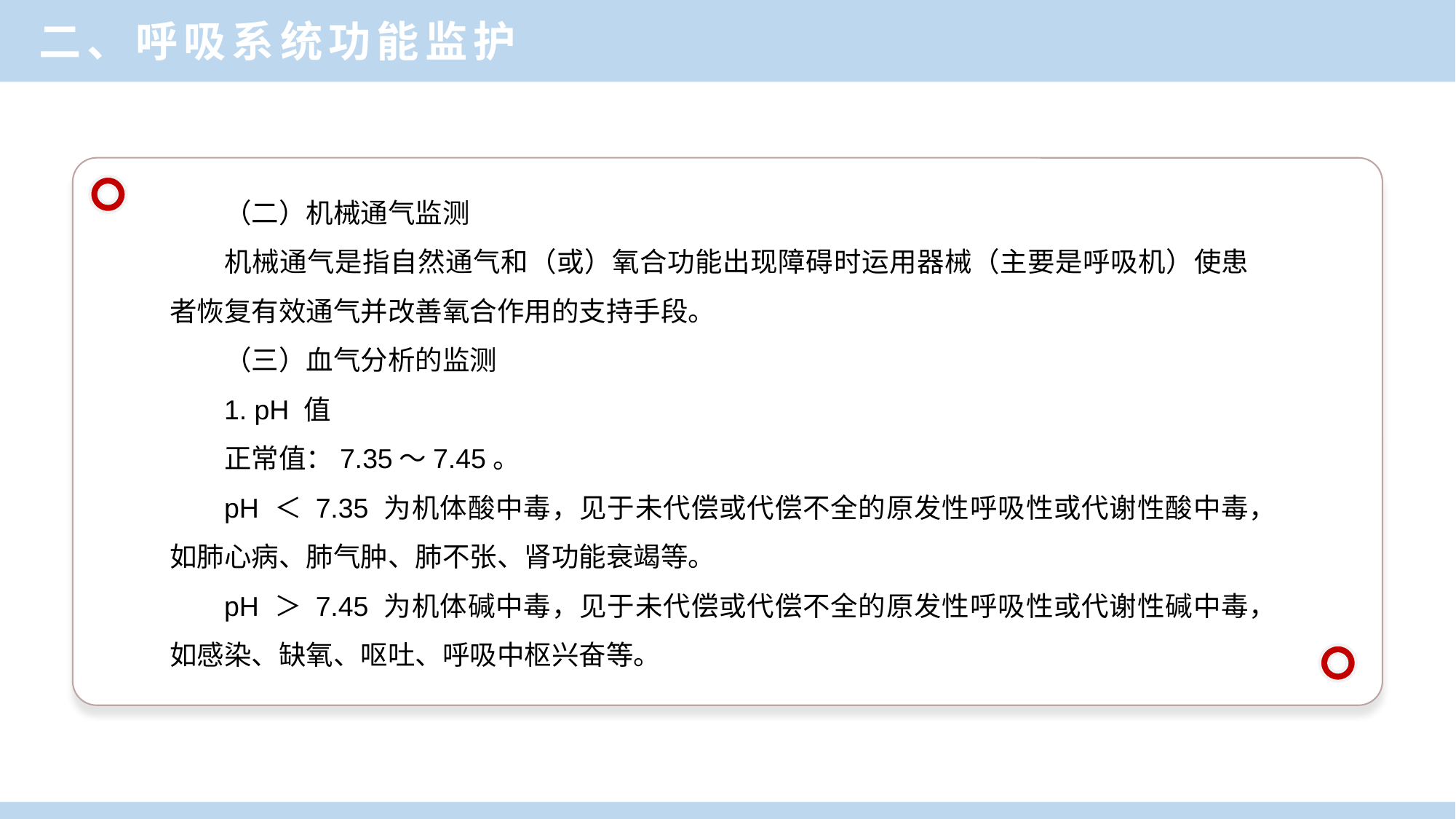

二、呼吸系统功能监护

（二）机械通气监测
机械通气是指自然通气和（或）氧合功能出现障碍时运用器械（主要是呼吸机）使患者恢复有效通气并改善氧合作用的支持手段。
（三）血气分析的监测
1. pH 值
正常值：7.35～7.45。
pH ＜ 7.35 为机体酸中毒，见于未代偿或代偿不全的原发性呼吸性或代谢性酸中毒，如肺心病、肺气肿、肺不张、肾功能衰竭等。
pH ＞ 7.45 为机体碱中毒，见于未代偿或代偿不全的原发性呼吸性或代谢性碱中毒，如感染、缺氧、呕吐、呼吸中枢兴奋等。